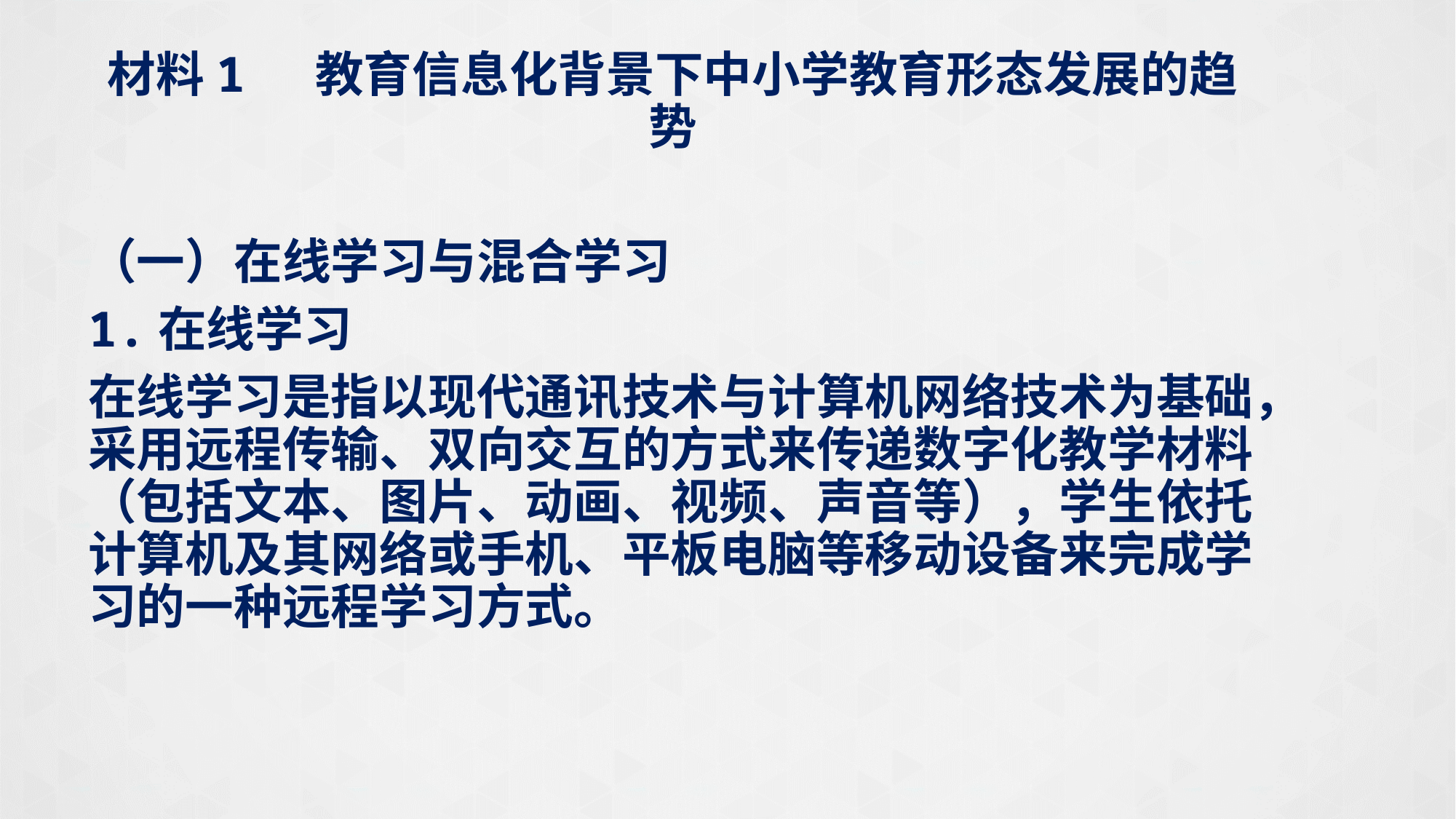

材料1  教育信息化背景下中小学教育形态发展的趋势

（一）在线学习与混合学习
1.在线学习
在线学习是指以现代通讯技术与计算机网络技术为基础，采用远程传输、双向交互的方式来传递数字化教学材料（包括文本、图片、动画、视频、声音等），学生依托计算机及其网络或手机、平板电脑等移动设备来完成学习的一种远程学习方式。